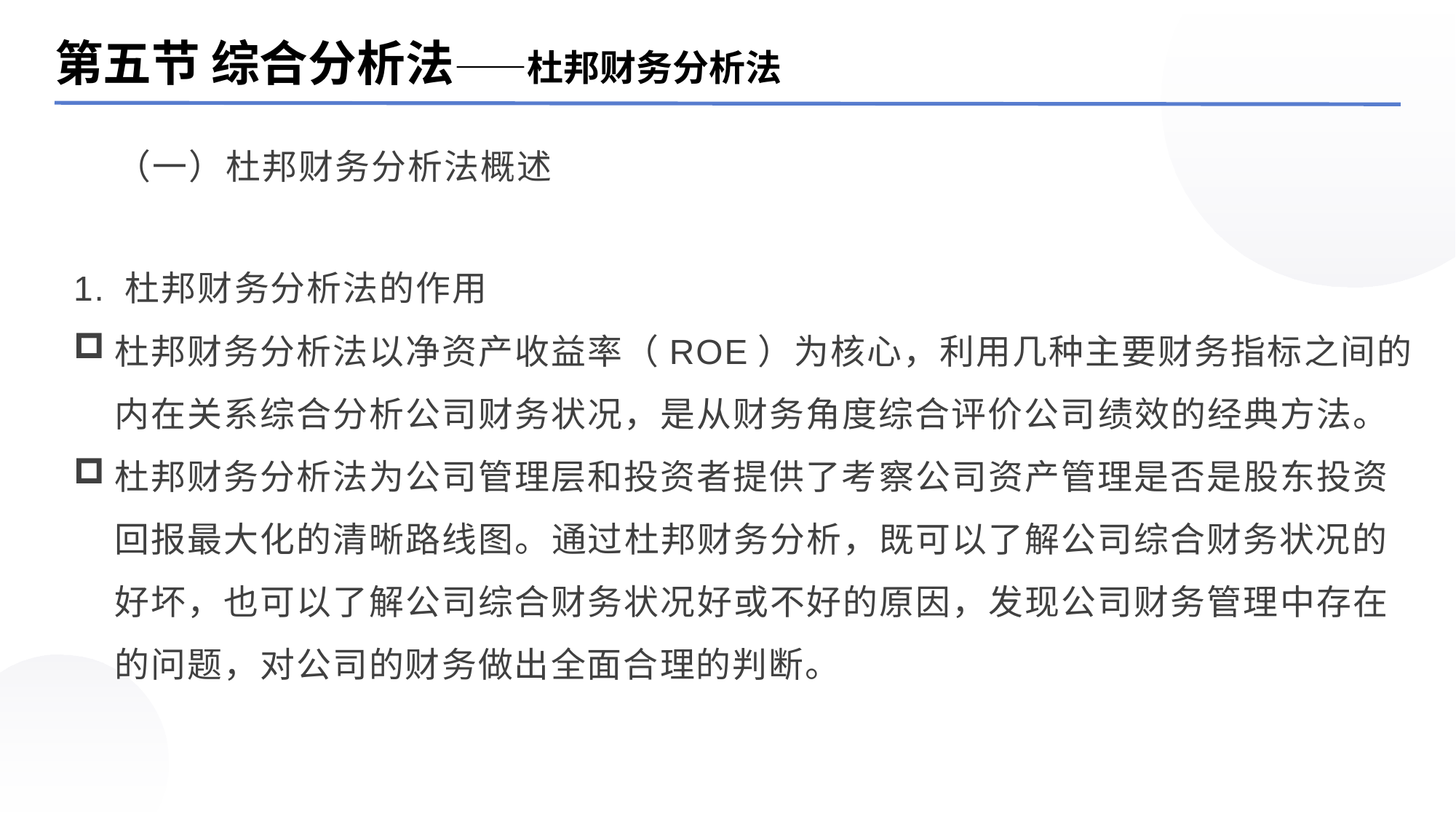

第五节 综合分析法——杜邦财务分析法
（一）杜邦财务分析法概述
1. 杜邦财务分析法的作用
杜邦财务分析法以净资产收益率（ROE）为核心，利用几种主要财务指标之间的内在关系综合分析公司财务状况，是从财务角度综合评价公司绩效的经典方法。
杜邦财务分析法为公司管理层和投资者提供了考察公司资产管理是否是股东投资回报最大化的清晰路线图。通过杜邦财务分析，既可以了解公司综合财务状况的好坏，也可以了解公司综合财务状况好或不好的原因，发现公司财务管理中存在的问题，对公司的财务做出全面合理的判断。

110